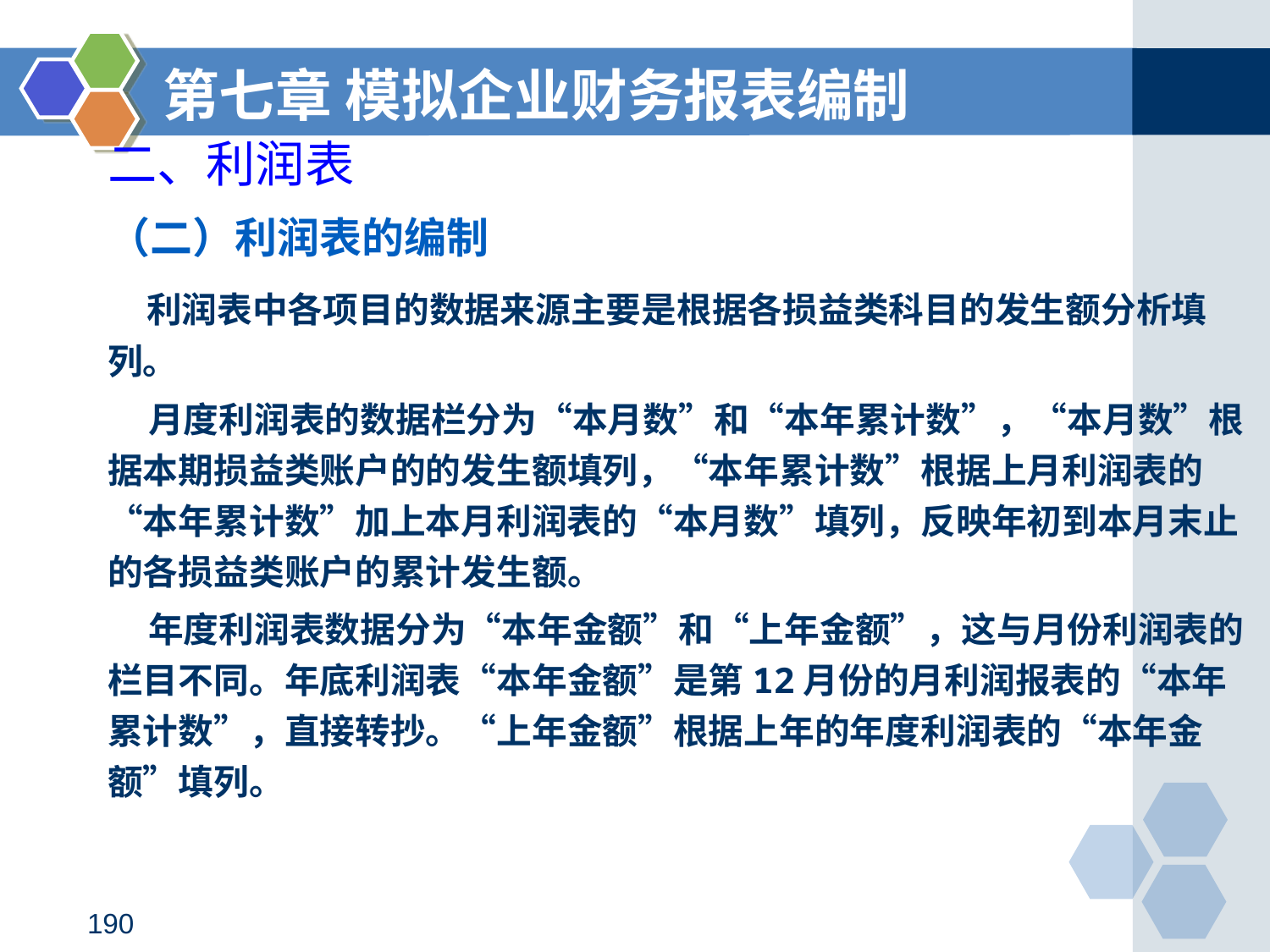

第七章 模拟企业财务报表编制
二、利润表
（二）利润表的编制
   利润表中各项目的数据来源主要是根据各损益类科目的发生额分析填列。
    月度利润表的数据栏分为“本月数”和“本年累计数”，“本月数”根据本期损益类账户的的发生额填列，“本年累计数”根据上月利润表的“本年累计数”加上本月利润表的“本月数”填列，反映年初到本月末止的各损益类账户的累计发生额。
    年度利润表数据分为“本年金额”和“上年金额”，这与月份利润表的栏目不同。年底利润表“本年金额”是第12月份的月利润报表的“本年累计数”，直接转抄。“上年金额”根据上年的年度利润表的“本年金额”填列。